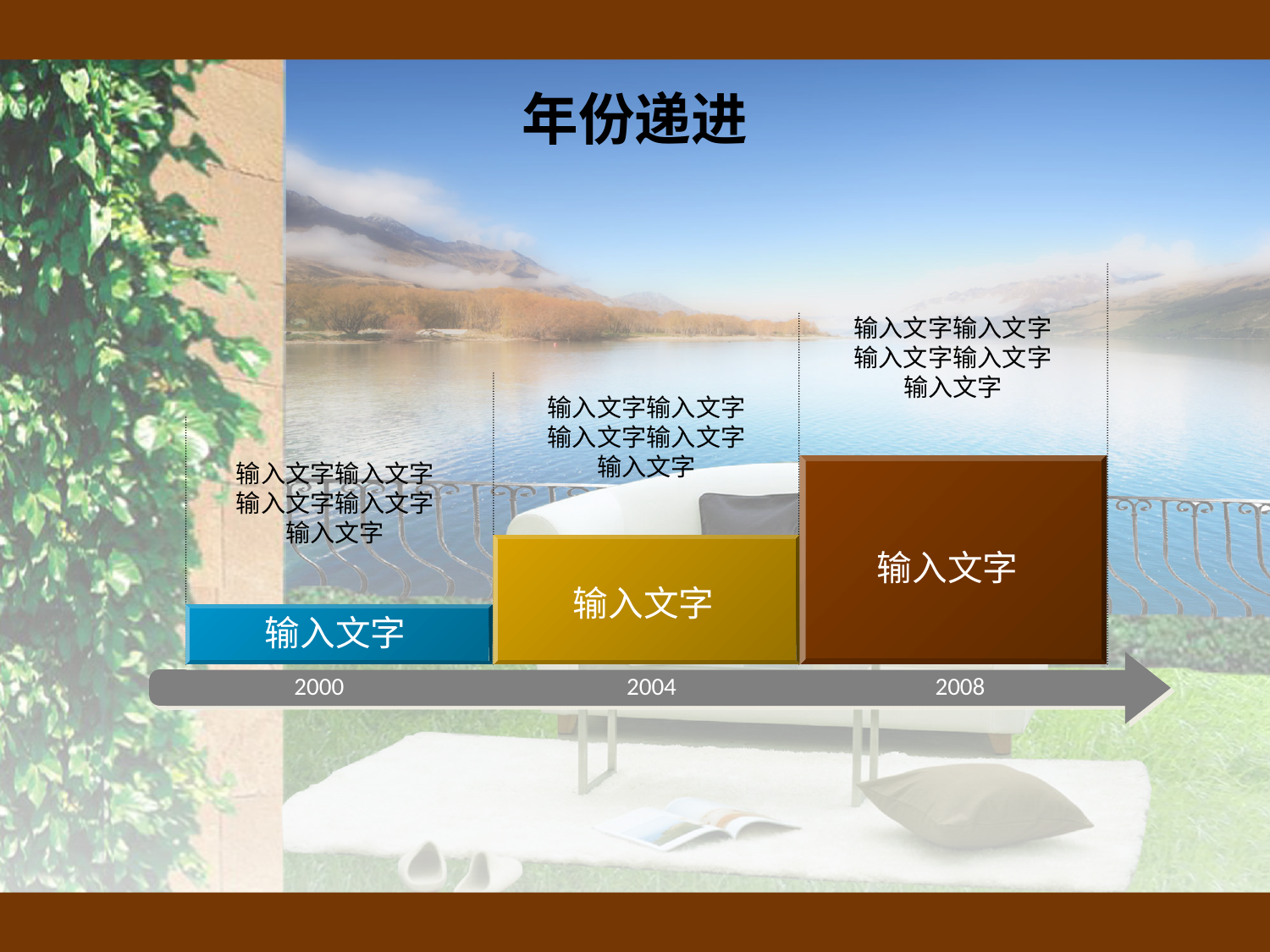

# 年份递进

输入文字输入文字
输入文字输入文字
输入文字

输入文字输入文字
输入文字输入文字
输入文字

输入文字输入文字
输入文字输入文字
输入文字

输入文字
输入文字

输入文字

2000
2004
2008